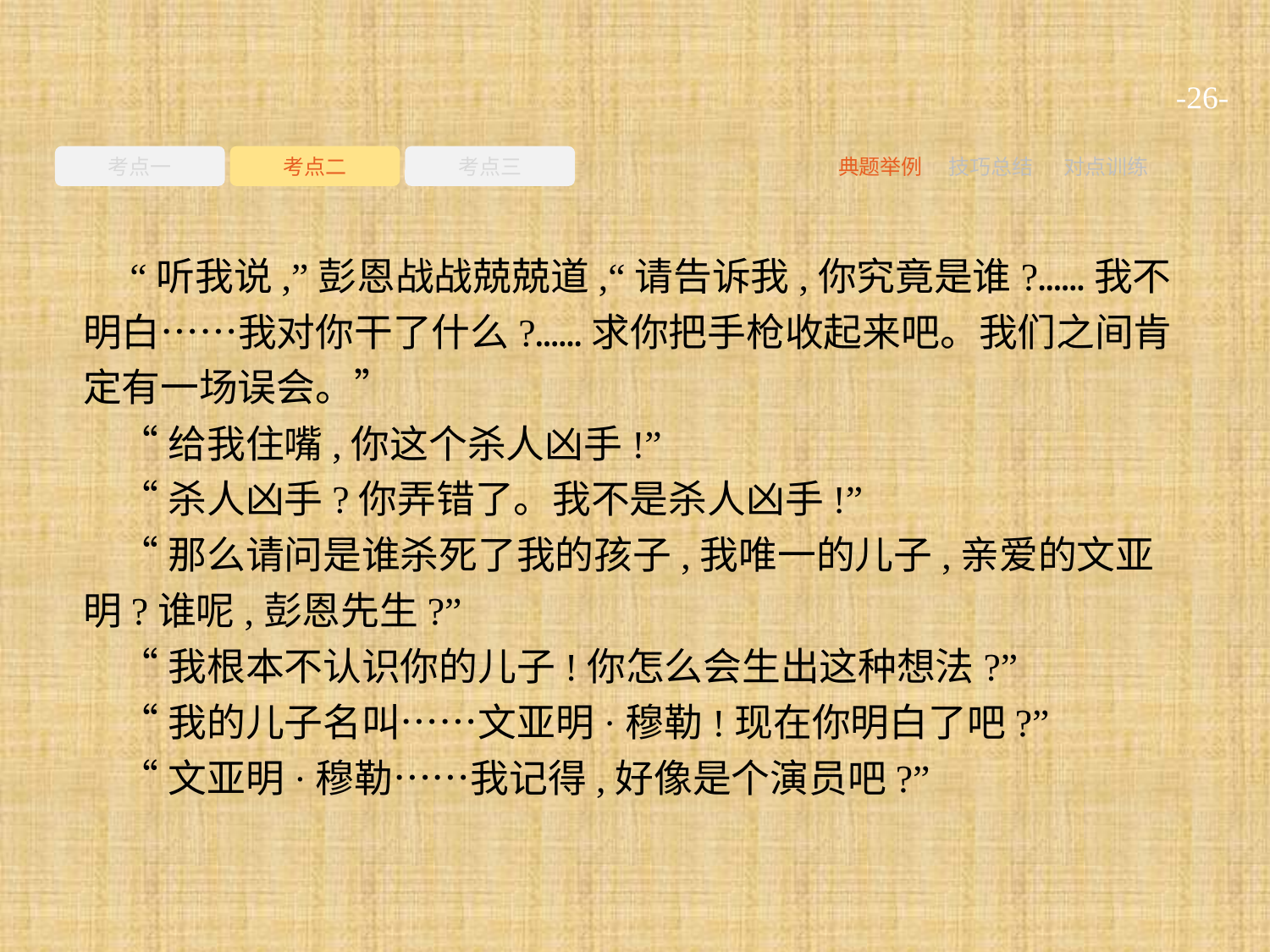

-26-
考点一
考点二
考点三
典题举例
技巧总结
对点训练
 “听我说,”彭恩战战兢兢道,“请告诉我,你究竟是谁?……我不明白……我对你干了什么?……求你把手枪收起来吧。我们之间肯定有一场误会。”
“给我住嘴,你这个杀人凶手!”
“杀人凶手?你弄错了。我不是杀人凶手!”
“那么请问是谁杀死了我的孩子,我唯一的儿子,亲爱的文亚明?谁呢,彭恩先生?”
“我根本不认识你的儿子!你怎么会生出这种想法?”
“我的儿子名叫……文亚明·穆勒!现在你明白了吧?”
“文亚明·穆勒……我记得,好像是个演员吧?”